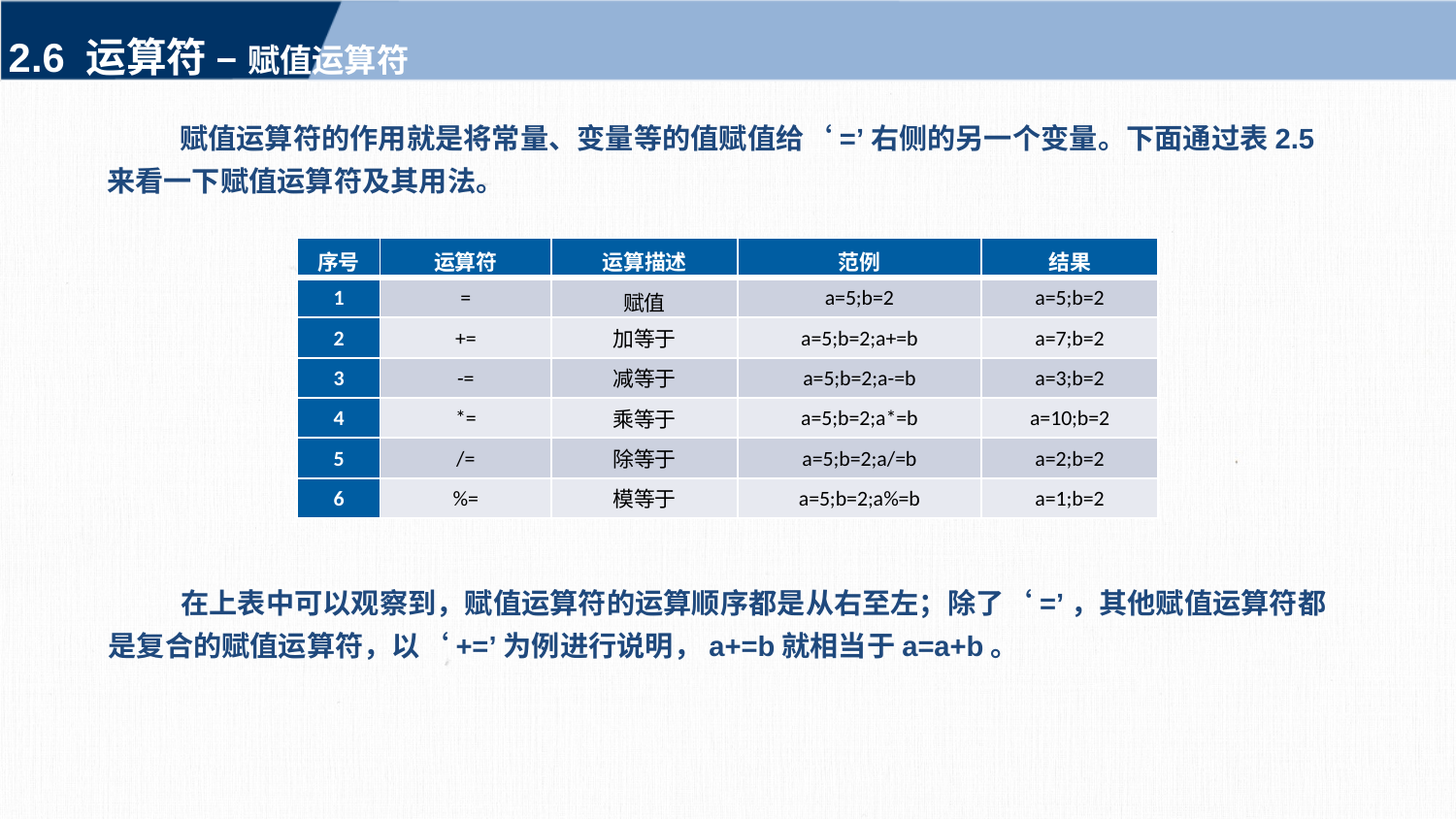

2.6 运算符 – 赋值运算符
赋值运算符的作用就是将常量、变量等的值赋值给‘=’右侧的另一个变量。下面通过表2.5来看一下赋值运算符及其用法。
| 序号 | 运算符 | 运算描述 | 范例 | 结果 |
| --- | --- | --- | --- | --- |
| 1 | = | 赋值 | a=5;b=2 | a=5;b=2 |
| 2 | += | 加等于 | a=5;b=2;a+=b | a=7;b=2 |
| 3 | -= | 减等于 | a=5;b=2;a-=b | a=3;b=2 |
| 4 | \*= | 乘等于 | a=5;b=2;a\*=b | a=10;b=2 |
| 5 | /= | 除等于 | a=5;b=2;a/=b | a=2;b=2 |
| 6 | %= | 模等于 | a=5;b=2;a%=b | a=1;b=2 |
在上表中可以观察到，赋值运算符的运算顺序都是从右至左；除了‘=’，其他赋值运算符都是复合的赋值运算符，以‘+=’为例进行说明，a+=b就相当于a=a+b。